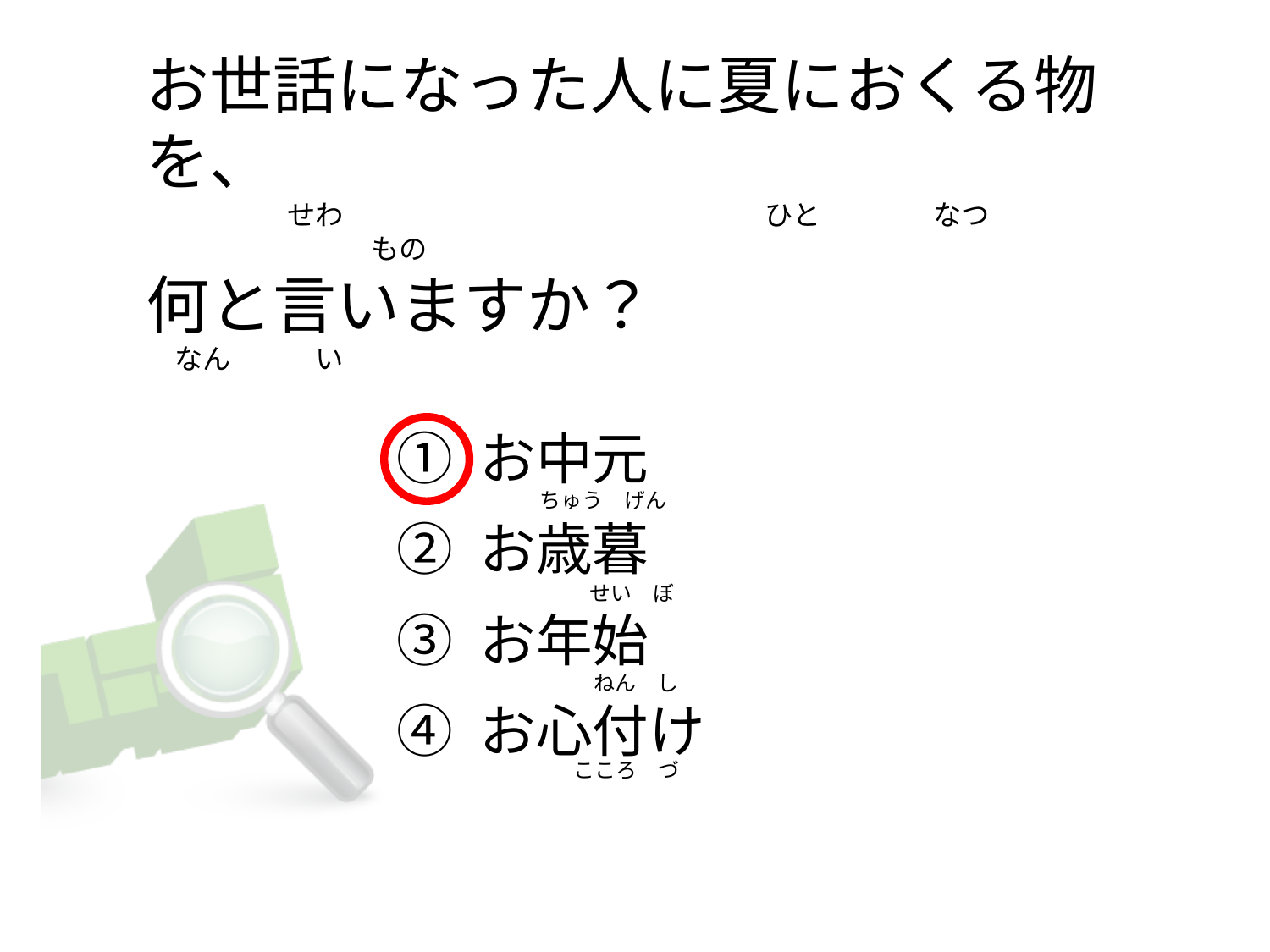

# お世話になった人に夏におくる物を、 　　　　　せわ　　　　　　　　　　　　　　　ひと　　　　なつ　　　　　　　　　　　　もの 何と言いますか？ 　なん　　　い
① お中元
② お歳暮
③ お年始
④ お心付け

　           ちゅう　げん
　　　　　　せい　ぼ
　　　　　　ねん　し
　　　　　　こころ　づ